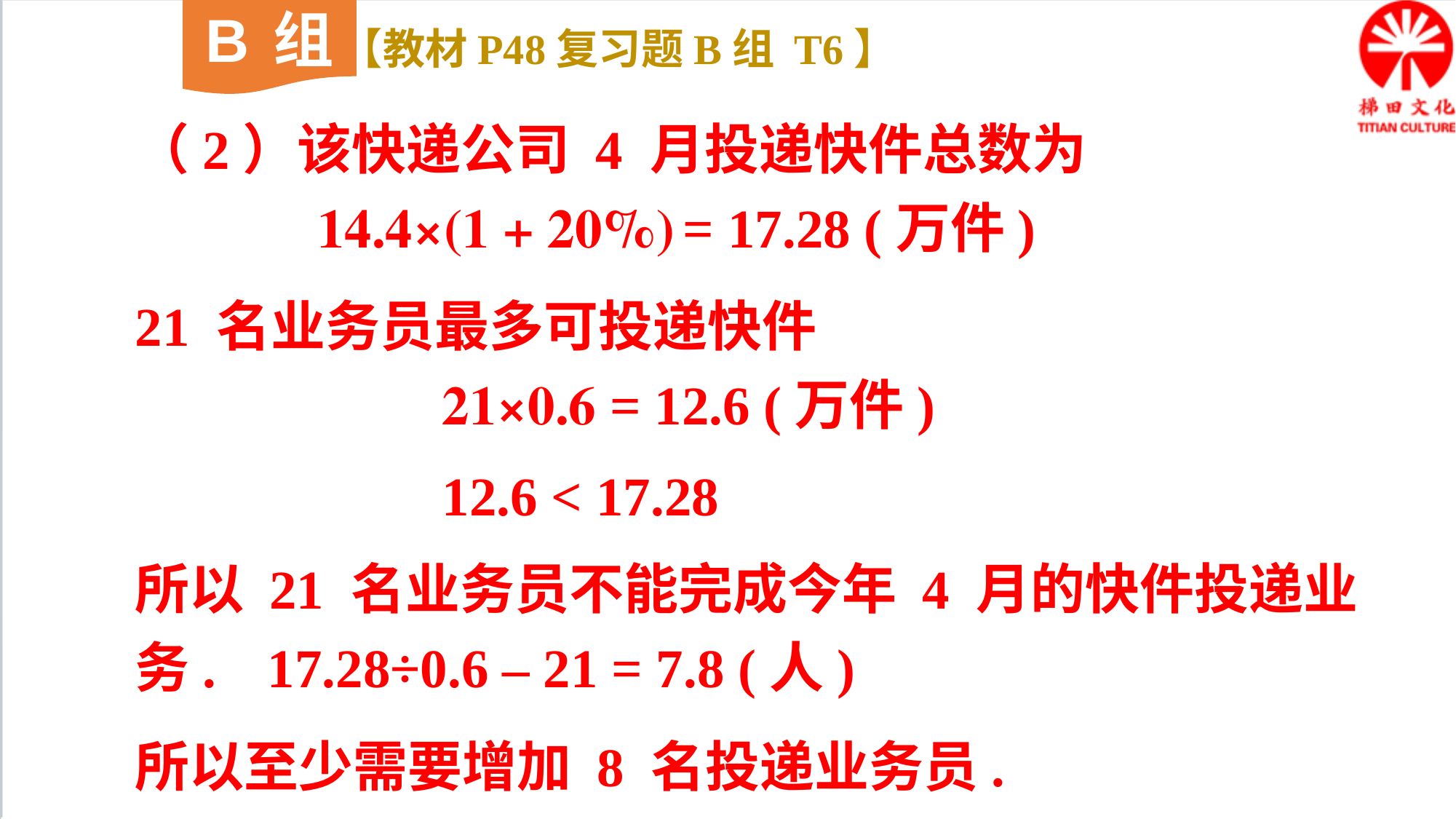

B组
【教材P48复习题B组 T6】
（2）该快递公司 4 月投递快件总数为
14.4×(1 + 20%) = 17.28 (万件)
21 名业务员最多可投递快件
21×0.6 = 12.6 (万件)
12.6 < 17.28
所以 21 名业务员不能完成今年 4 月的快件投递业务.
17.28÷0.6 – 21 = 7.8 (人)
所以至少需要增加 8 名投递业务员.